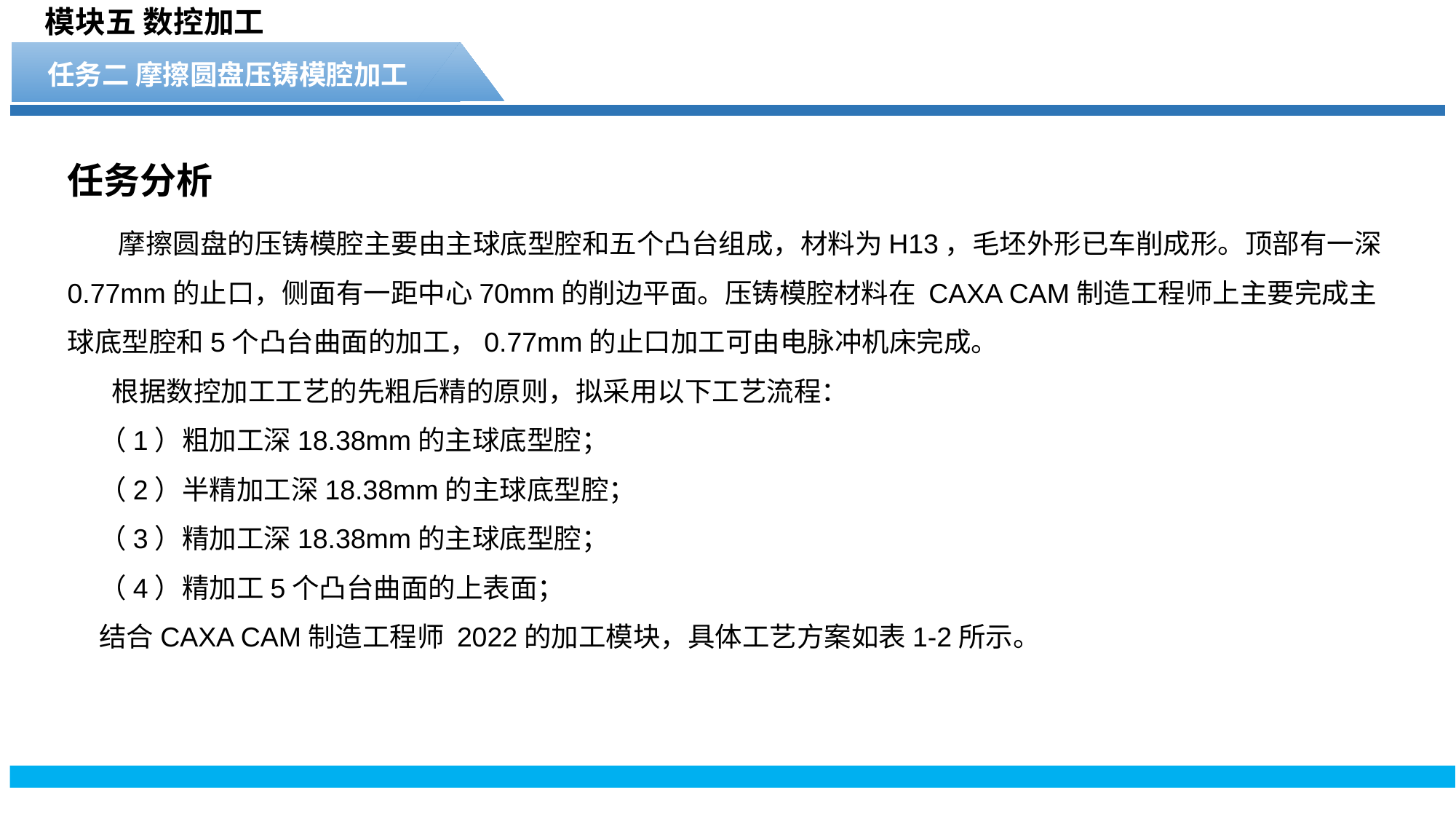

模块五 数控加工

任务二 摩擦圆盘压铸模腔加工
任务分析
  摩擦圆盘的压铸模腔主要由主球底型腔和五个凸台组成，材料为H13，毛坯外形已车削成形。顶部有一深0.77mm的止口，侧面有一距中心70mm的削边平面。压铸模腔材料在 CAXA CAM制造工程师上主要完成主球底型腔和5个凸台曲面的加工，0.77mm的止口加工可由电脉冲机床完成。
 根据数控加工工艺的先粗后精的原则，拟采用以下工艺流程：
（1）粗加工深18.38mm的主球底型腔；
（2）半精加工深18.38mm的主球底型腔；
（3）精加工深18.38mm的主球底型腔；
（4）精加工5个凸台曲面的上表面；
结合CAXA CAM制造工程师 2022的加工模块，具体工艺方案如表1-2所示。